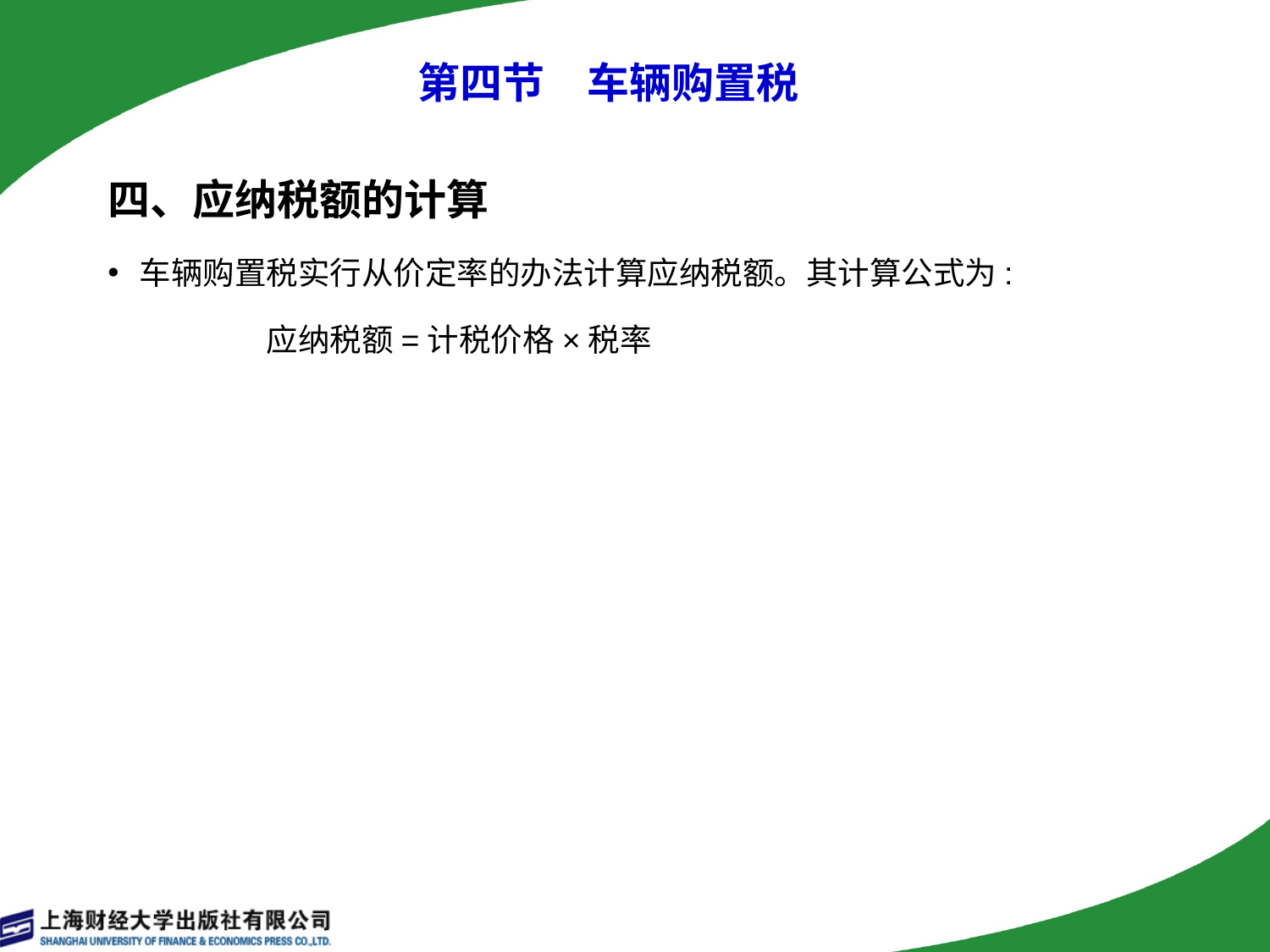

# 第四节　车辆购置税
四、应纳税额的计算
车辆购置税实行从价定率的办法计算应纳税额。其计算公式为:
                     应纳税额=计税价格×税率